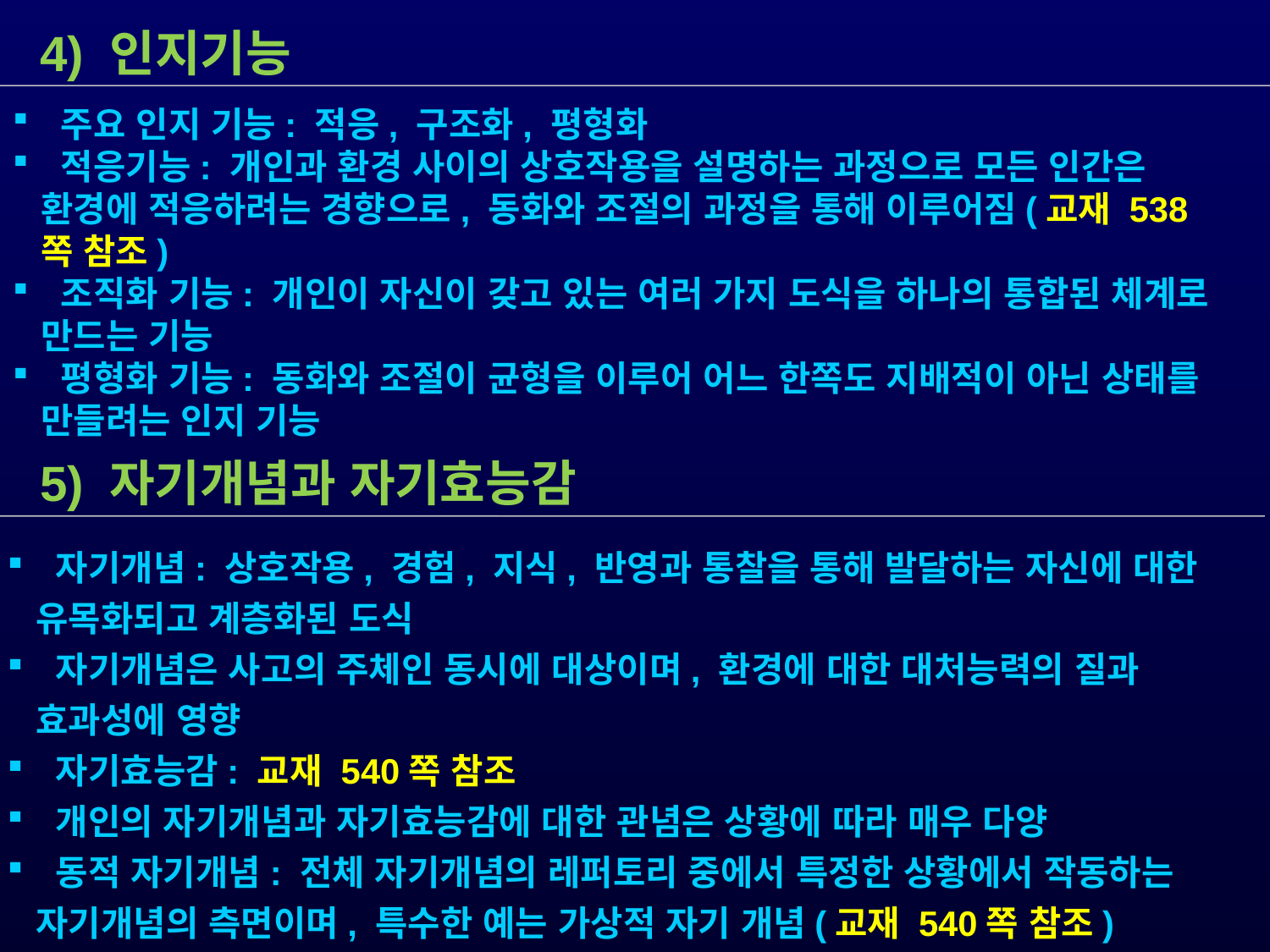

4) 인지기능

 주요 인지 기능: 적응, 구조화, 평형화
 적응기능: 개인과 환경 사이의 상호작용을 설명하는 과정으로 모든 인간은
  환경에 적응하려는 경향으로, 동화와 조절의 과정을 통해 이루어짐(교재 538
  쪽 참조)
 조직화 기능: 개인이 자신이 갖고 있는 여러 가지 도식을 하나의 통합된 체계로
  만드는 기능
 평형화 기능: 동화와 조절이 균형을 이루어 어느 한쪽도 지배적이 아닌 상태를
  만들려는 인지 기능
  5) 자기개념과 자기효능감

 자기개념: 상호작용, 경험, 지식, 반영과 통찰을 통해 발달하는 자신에 대한
  유목화되고 계층화된 도식
 자기개념은 사고의 주체인 동시에 대상이며, 환경에 대한 대처능력의 질과
  효과성에 영향
 자기효능감: 교재 540쪽 참조
 개인의 자기개념과 자기효능감에 대한 관념은 상황에 따라 매우 다양
 동적 자기개념: 전체 자기개념의 레퍼토리 중에서 특정한 상황에서 작동하는
  자기개념의 측면이며, 특수한 예는 가상적 자기 개념(교재 540쪽 참조)